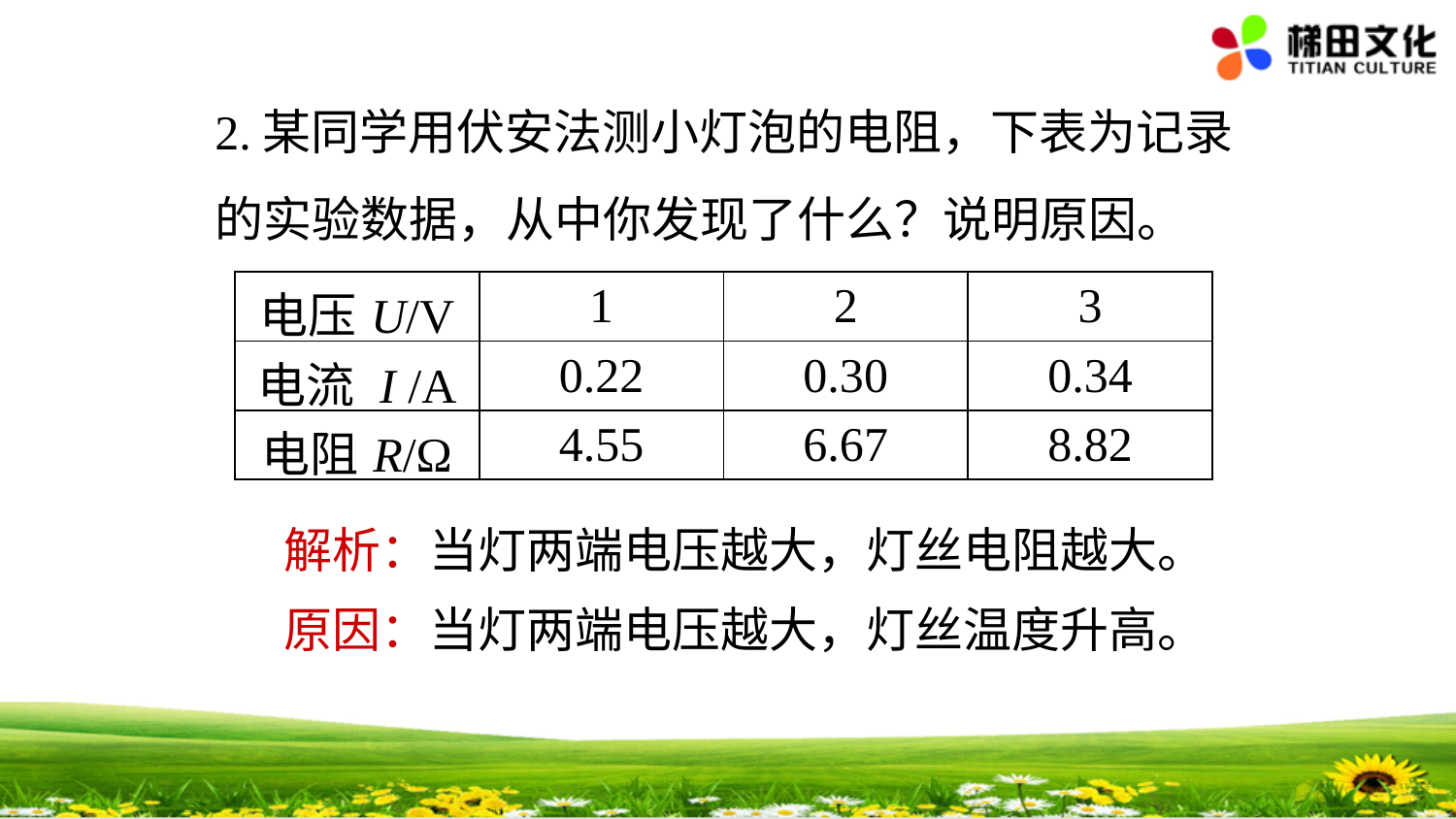

2.某同学用伏安法测小灯泡的电阻，下表为记录的实验数据，从中你发现了什么？说明原因。
| 电压U/V | 1 | 2 | 3 |
| --- | --- | --- | --- |
| 电流 I /A | 0.22 | 0.30 | 0.34 |
| 电阻R/Ω | 4.55 | 6.67 | 8.82 |
解析：当灯两端电压越大，灯丝电阻越大。
原因：当灯两端电压越大，灯丝温度升高。